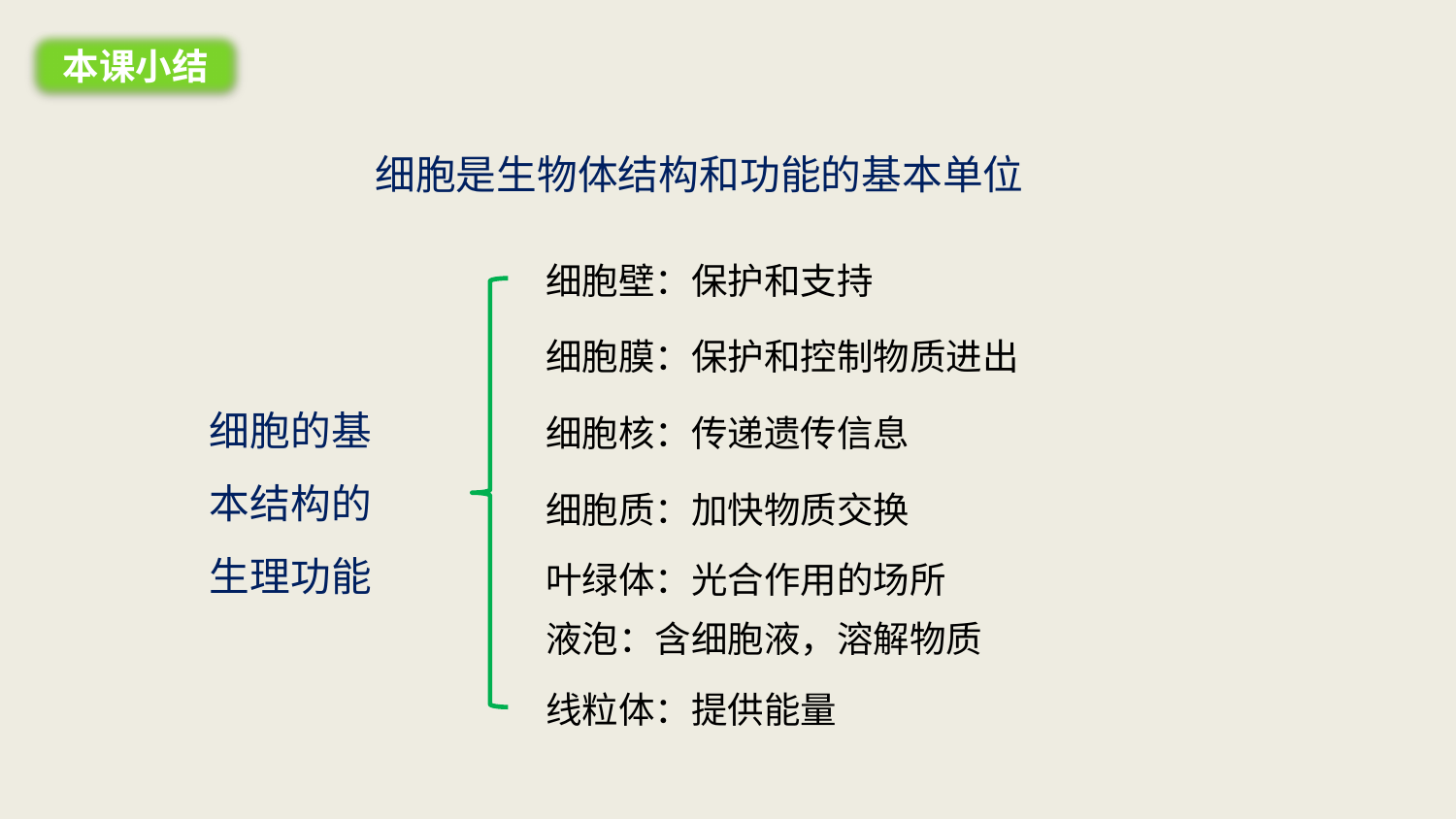

本课小结
细胞是生物体结构和功能的基本单位
细胞壁：保护和支持

细胞膜：保护和控制物质进出
细胞的基本结构的生理功能
细胞核：传递遗传信息
细胞质：加快物质交换
叶绿体：光合作用的场所
液泡：含细胞液，溶解物质
线粒体：提供能量